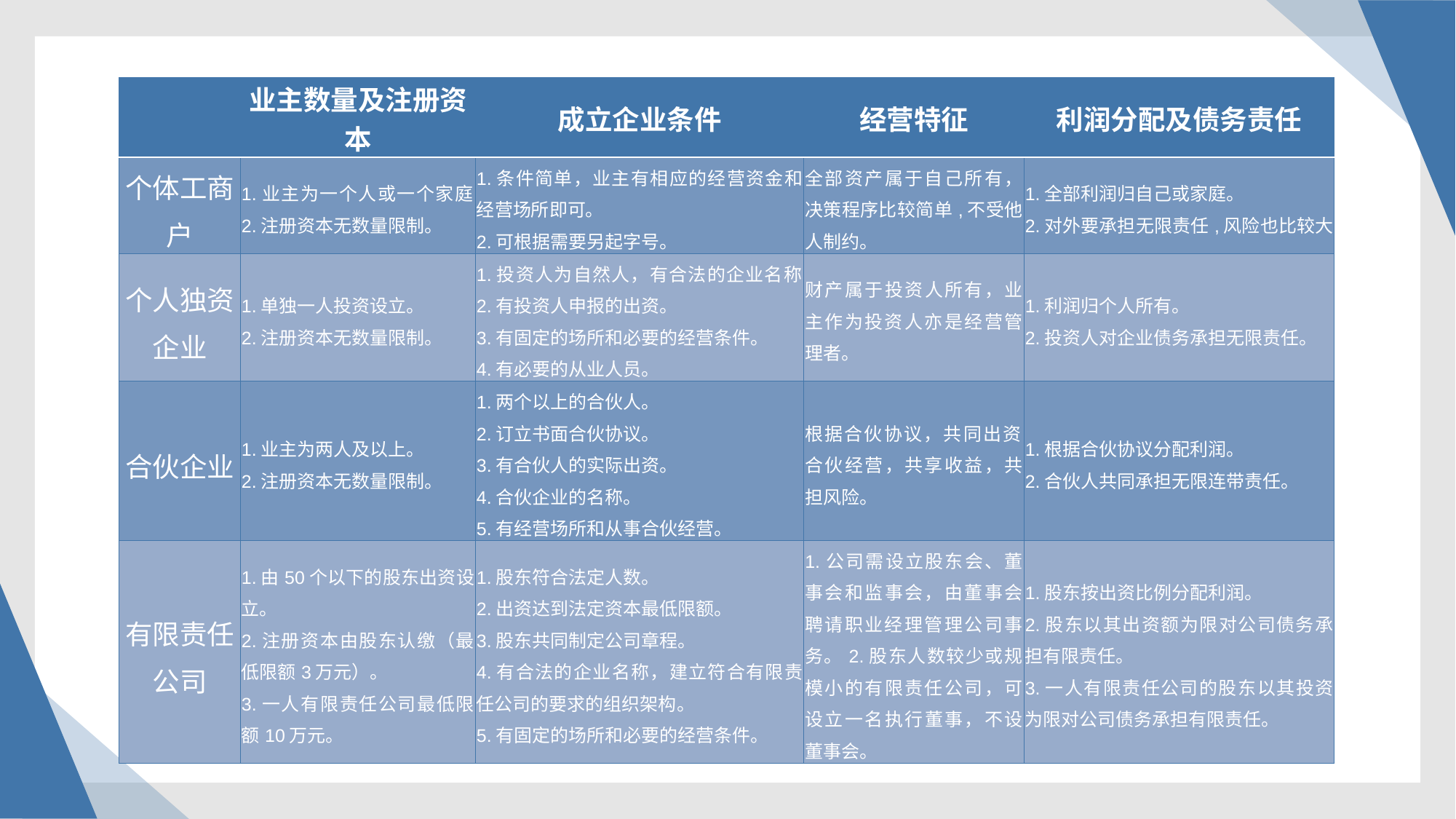

|  | 业主数量及注册资本 | 成立企业条件 | 经营特征 | 利润分配及债务责任 |
| --- | --- | --- | --- | --- |
| 个体工商户 | 1.业主为一个人或一个家庭。 2.注册资本无数量限制。 | 1.条件简单，业主有相应的经营资金和经营场所即可。 2.可根据需要另起字号。 | 全部资产属于自己所有，决策程序比较简单,不受他人制约。 | 1.全部利润归自己或家庭。 2.对外要承担无限责任,风险也比较大。 |
| 个人独资企业 | 1.单独一人投资设立。 2.注册资本无数量限制。 | 1.投资人为自然人，有合法的企业名称。2.有投资人申报的出资。 3.有固定的场所和必要的经营条件。 4.有必要的从业人员。 | 财产属于投资人所有，业主作为投资人亦是经营管理者。 | 1.利润归个人所有。 2.投资人对企业债务承担无限责任。 |
| 合伙企业 | 1.业主为两人及以上。 2.注册资本无数量限制。 | 1.两个以上的合伙人。 2.订立书面合伙协议。 3.有合伙人的实际出资。 4.合伙企业的名称。 5.有经营场所和从事合伙经营。 | 根据合伙协议，共同出资，合伙经营，共享收益，共担风险。 | 1.根据合伙协议分配利润。 2.合伙人共同承担无限连带责任。 |
| 有限责任公司 | 1.由50个以下的股东出资设立。 2.注册资本由股东认缴（最低限额3万元）。 3.一人有限责任公司最低限额10万元。 | 1.股东符合法定人数。 2.出资达到法定资本最低限额。 3.股东共同制定公司章程。 4.有合法的企业名称，建立符合有限责任公司的要求的组织架构。 5.有固定的场所和必要的经营条件。 | 1.公司需设立股东会、董事会和监事会，由董事会聘请职业经理管理公司事务。2.股东人数较少或规模小的有限责任公司，可设立一名执行董事，不设董事会。 | 1.股东按出资比例分配利润。 2.股东以其出资额为限对公司债务承担有限责任。 3.一人有限责任公司的股东以其投资为限对公司债务承担有限责任。 |